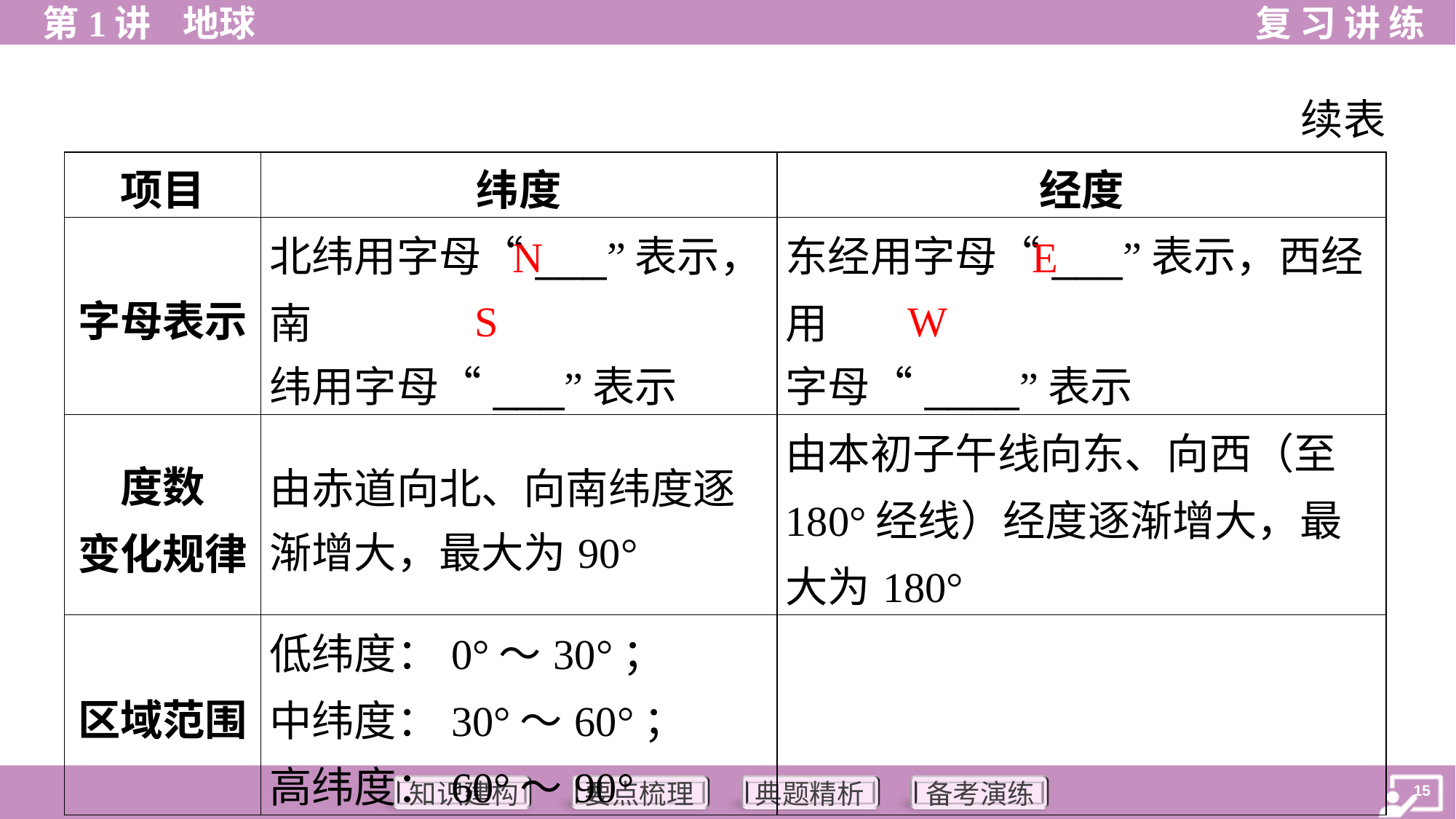

续表
| 项目 | 纬度 | 经度 |
| --- | --- | --- |
| 字母表示 | 北纬用字母“\_\_\_”表示，南 纬用字母“\_\_\_”表示 | 东经用字母“\_\_\_”表示，西经用 字母“\_\_\_\_”表示 |
| 度数 变化规律 | 由赤道向北、向南纬度逐 渐增大，最大为90° | 由本初子午线向东、向西（至 180°经线）经度逐渐增大，最大为180° |
| 区域范围 | 低纬度：0°～30°； 中纬度：30°～60°； 高纬度：60°～90° |  |
N
E
S
W